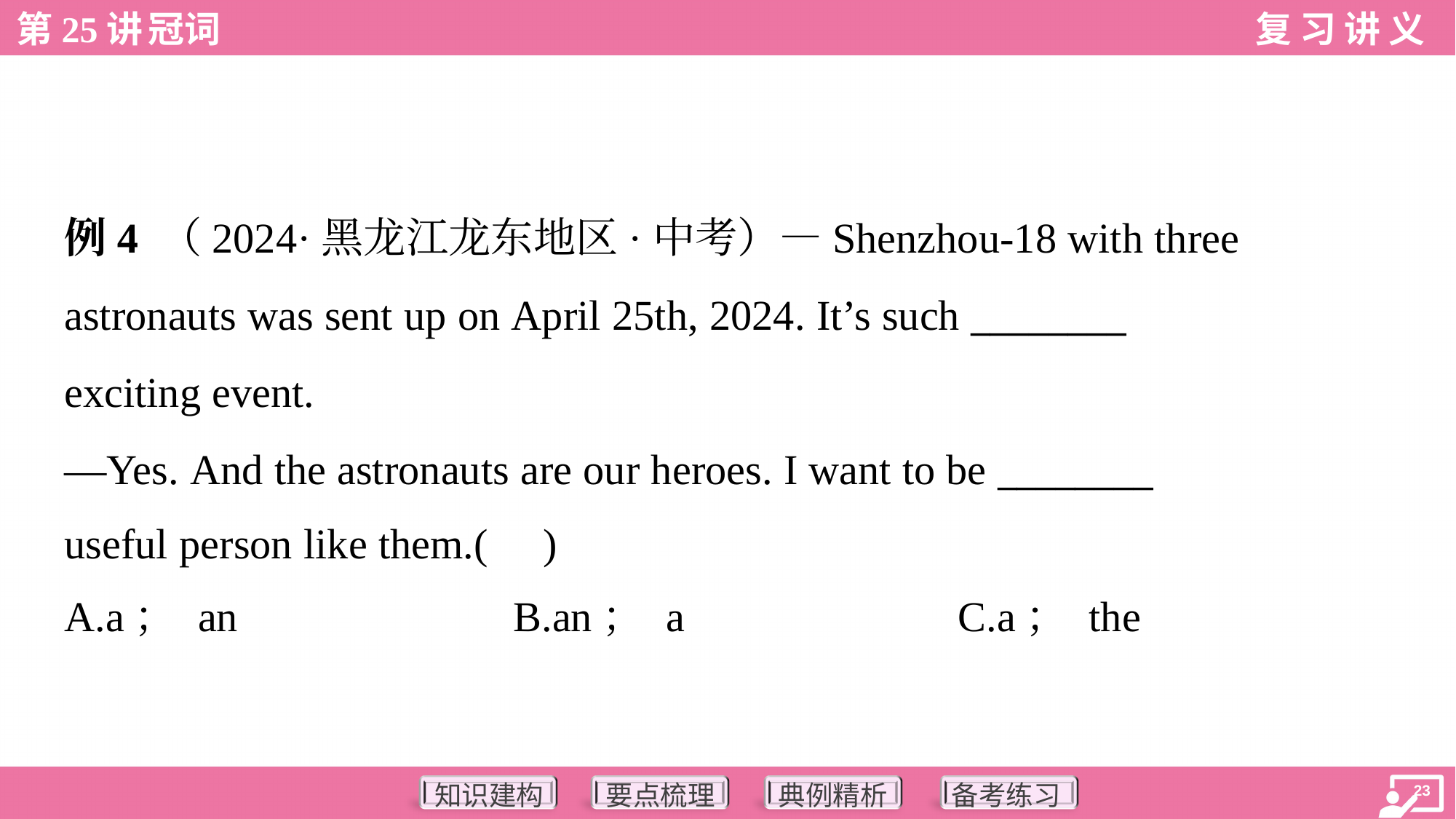

例4 （2024·黑龙江龙东地区·中考）—Shenzhou-18 with three
astronauts was sent up on April 25th, 2024. It’s such ________
exciting event.
—Yes. And the astronauts are our heroes. I want to be ________
useful person like them.(     )
A.a； an	B.an； a	C.a； the